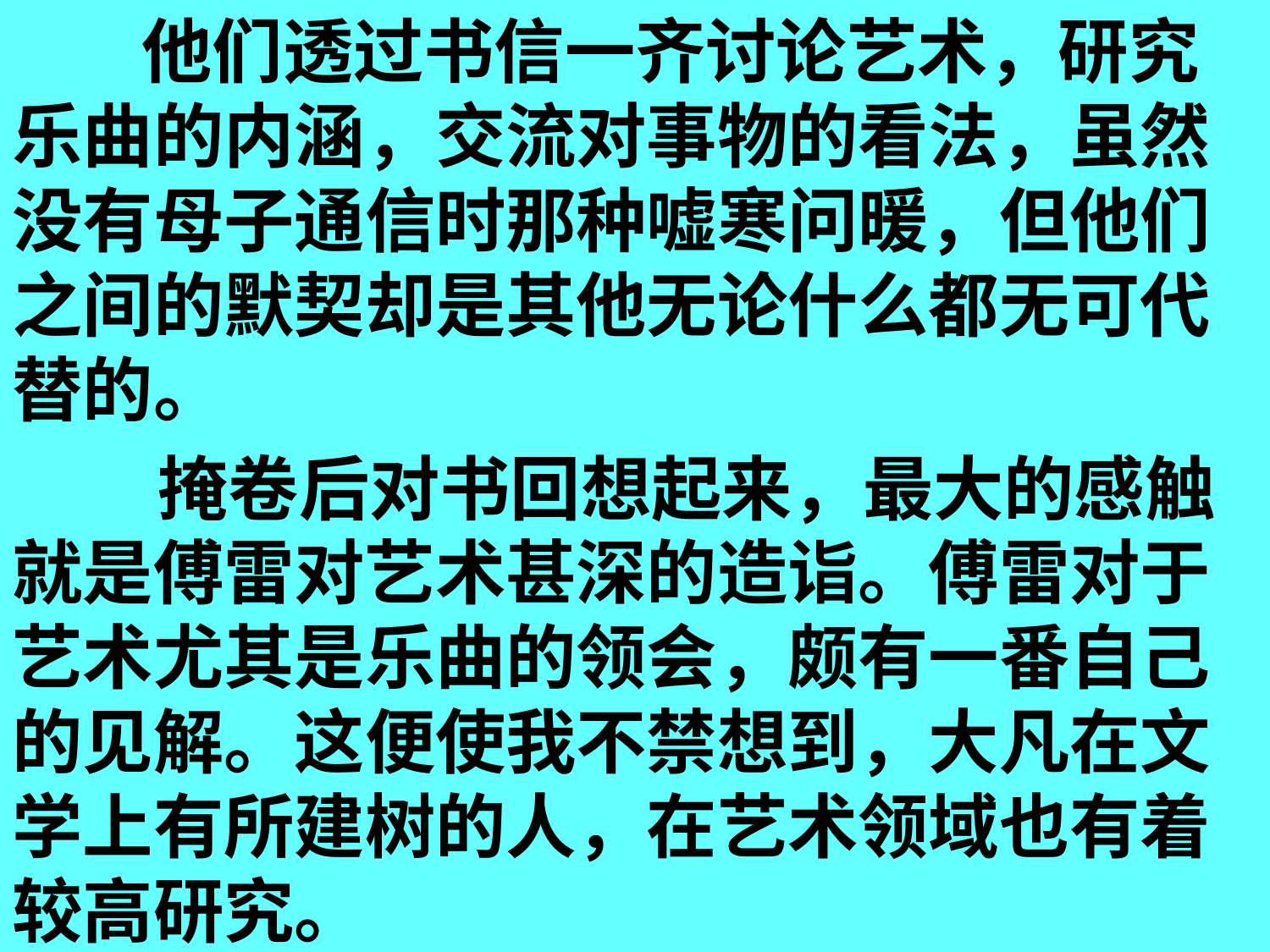

他们透过书信一齐讨论艺术，研究乐曲的内涵，交流对事物的看法，虽然没有母子通信时那种嘘寒问暖，但他们之间的默契却是其他无论什么都无可代替的。
        掩卷后对书回想起来，最大的感触就是傅雷对艺术甚深的造诣。傅雷对于艺术尤其是乐曲的领会，颇有一番自己的见解。这便使我不禁想到，大凡在文学上有所建树的人，在艺术领域也有着较高研究。